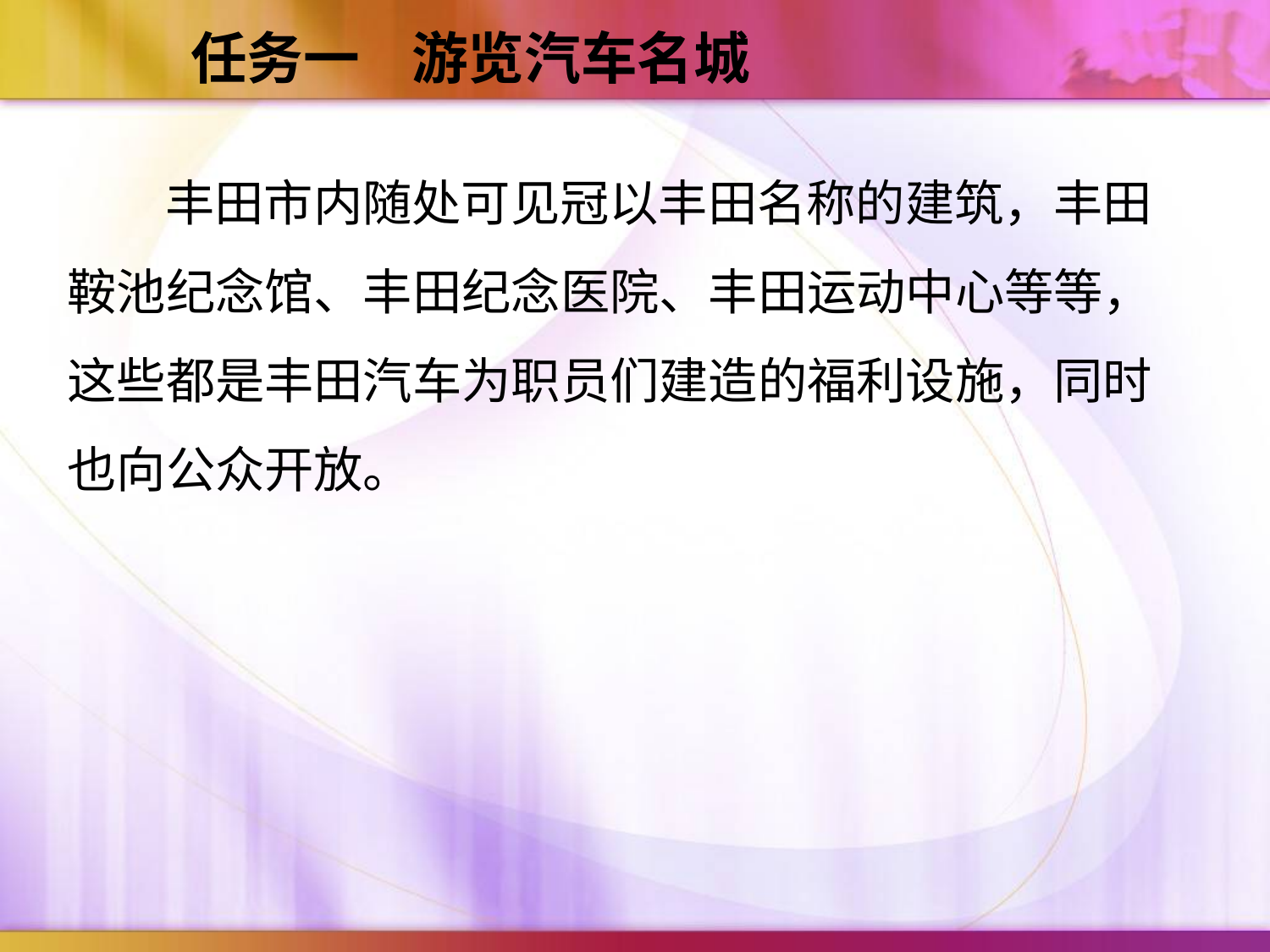

任务一    游览汽车名城
    丰田市内随处可见冠以丰田名称的建筑，丰田鞍池纪念馆、丰田纪念医院、丰田运动中心等等，这些都是丰田汽车为职员们建造的福利设施，同时也向公众开放。